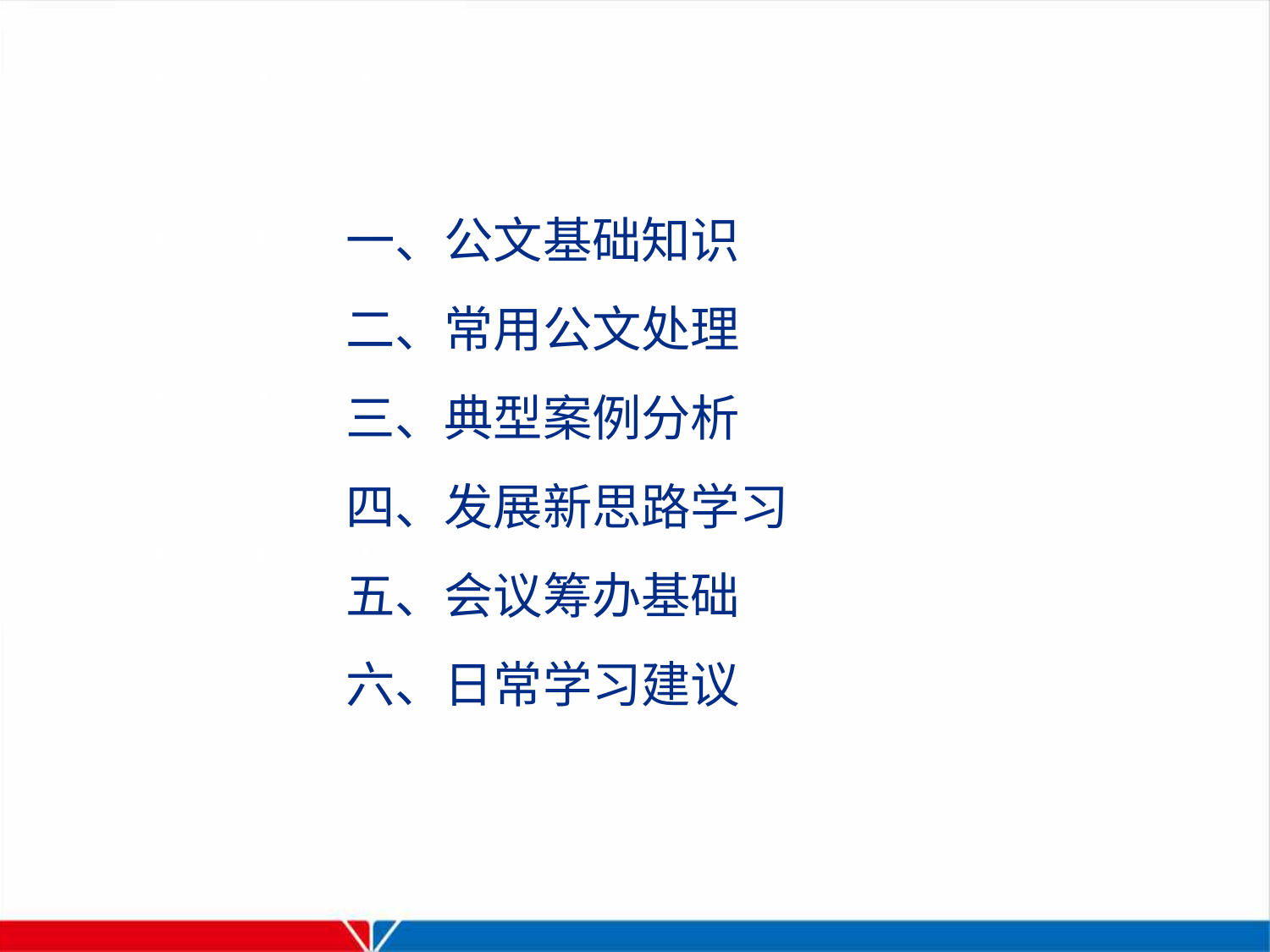

一、公文基础知识
二、常用公文处理
三、典型案例分析
四、发展新思路学习
五、会议筹办基础
六、日常学习建议